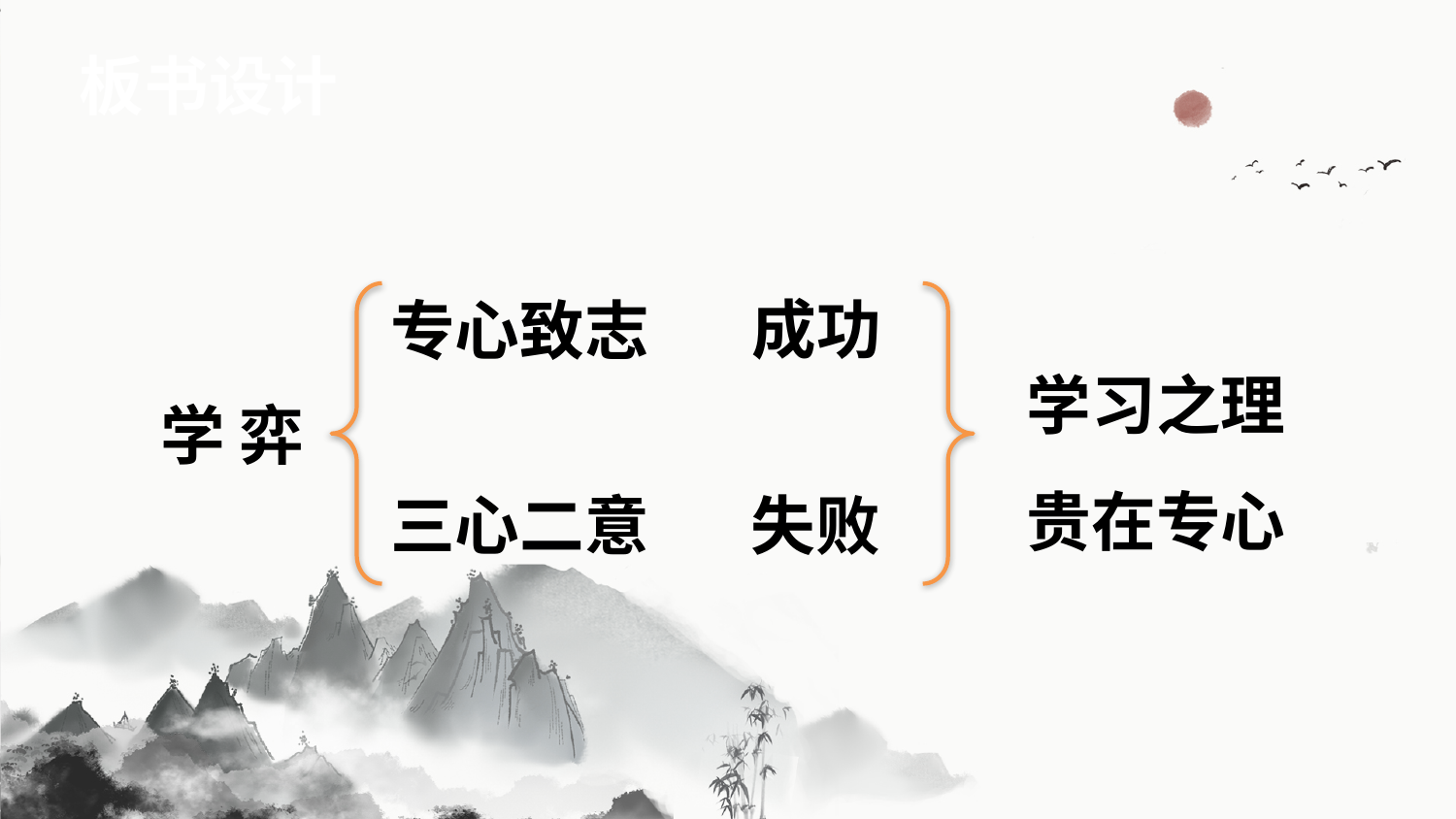

板书设计
成功
专心致志

学习之理
贵在专心
学 弈
三心二意
失败